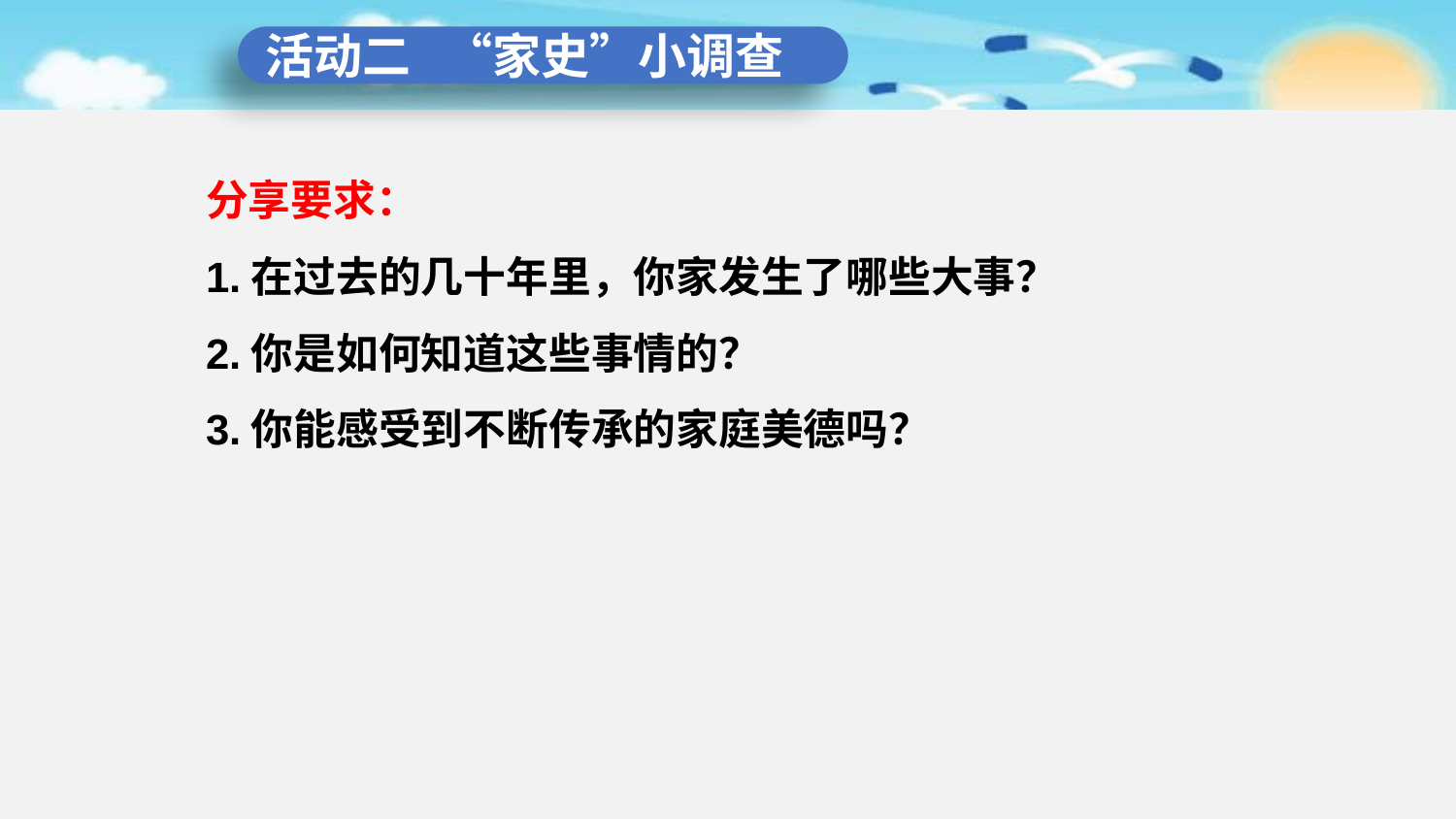

活动二   “家史”小调查

分享要求：
1.在过去的几十年里，你家发生了哪些大事？
2.你是如何知道这些事情的？
3.你能感受到不断传承的家庭美德吗？